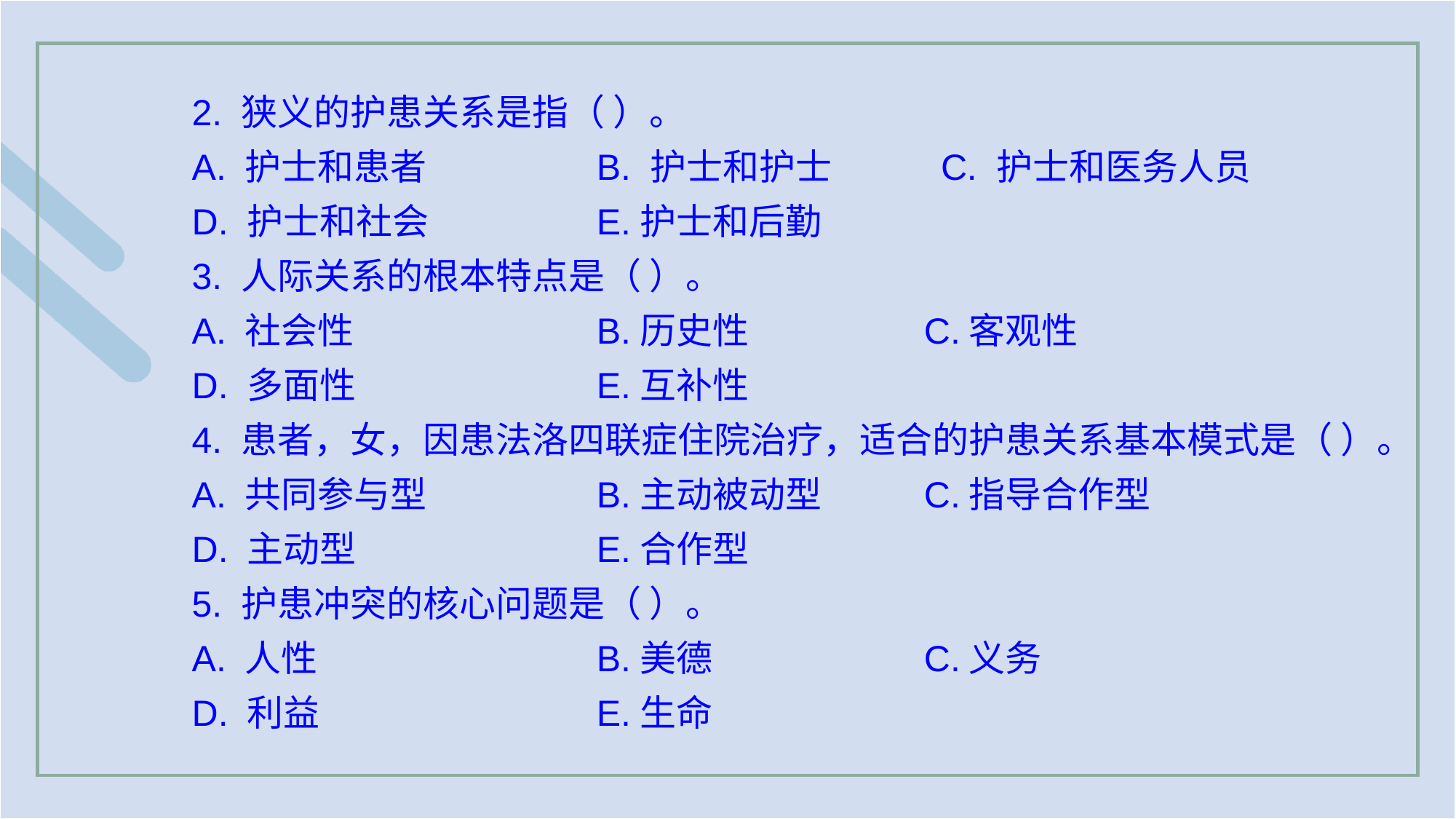

2. 狭义的护患关系是指（ ）。
A. 护士和患者   		B. 护士和护士	 C. 护士和医务人员
D. 护士和社会		E.护士和后勤
3. 人际关系的根本特点是（ ）。
A. 社会性 			B.历史性		C.客观性
D. 多面性 			E.互补性
4. 患者，女，因患法洛四联症住院治疗，适合的护患关系基本模式是（ ）。
A. 共同参与型 		B.主动被动型 	C.指导合作型
D. 主动型 			E.合作型
5. 护患冲突的核心问题是（ ）。
A. 人性 			B.美德 		C.义务
D. 利益 			E.生命